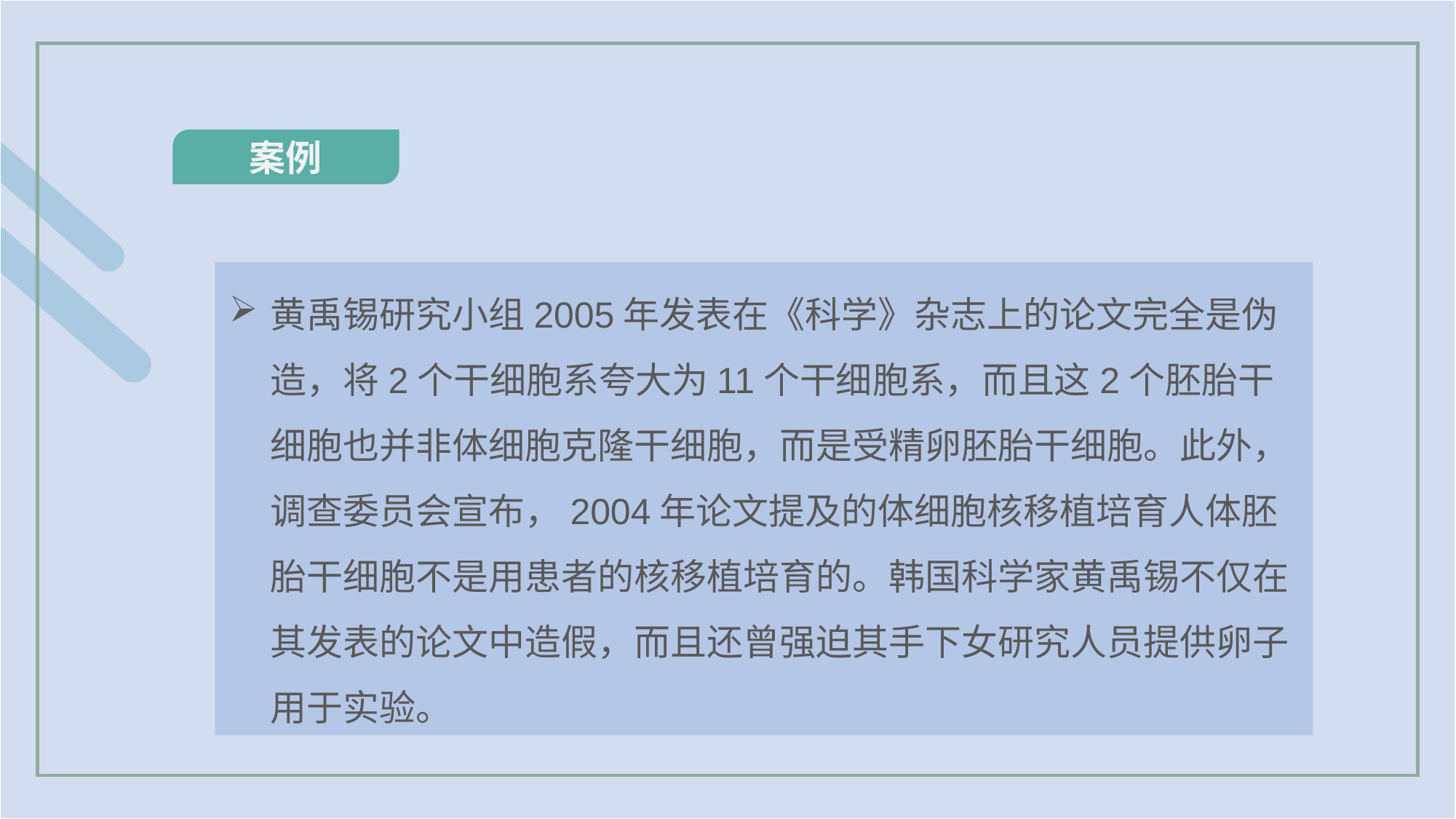

案例
黄禹锡研究小组2005年发表在《科学》杂志上的论文完全是伪造，将2个干细胞系夸大为11个干细胞系，而且这2个胚胎干细胞也并非体细胞克隆干细胞，而是受精卵胚胎干细胞。此外，调查委员会宣布，2004年论文提及的体细胞核移植培育人体胚胎干细胞不是用患者的核移植培育的。韩国科学家黄禹锡不仅在其发表的论文中造假，而且还曾强迫其手下女研究人员提供卵子用于实验。